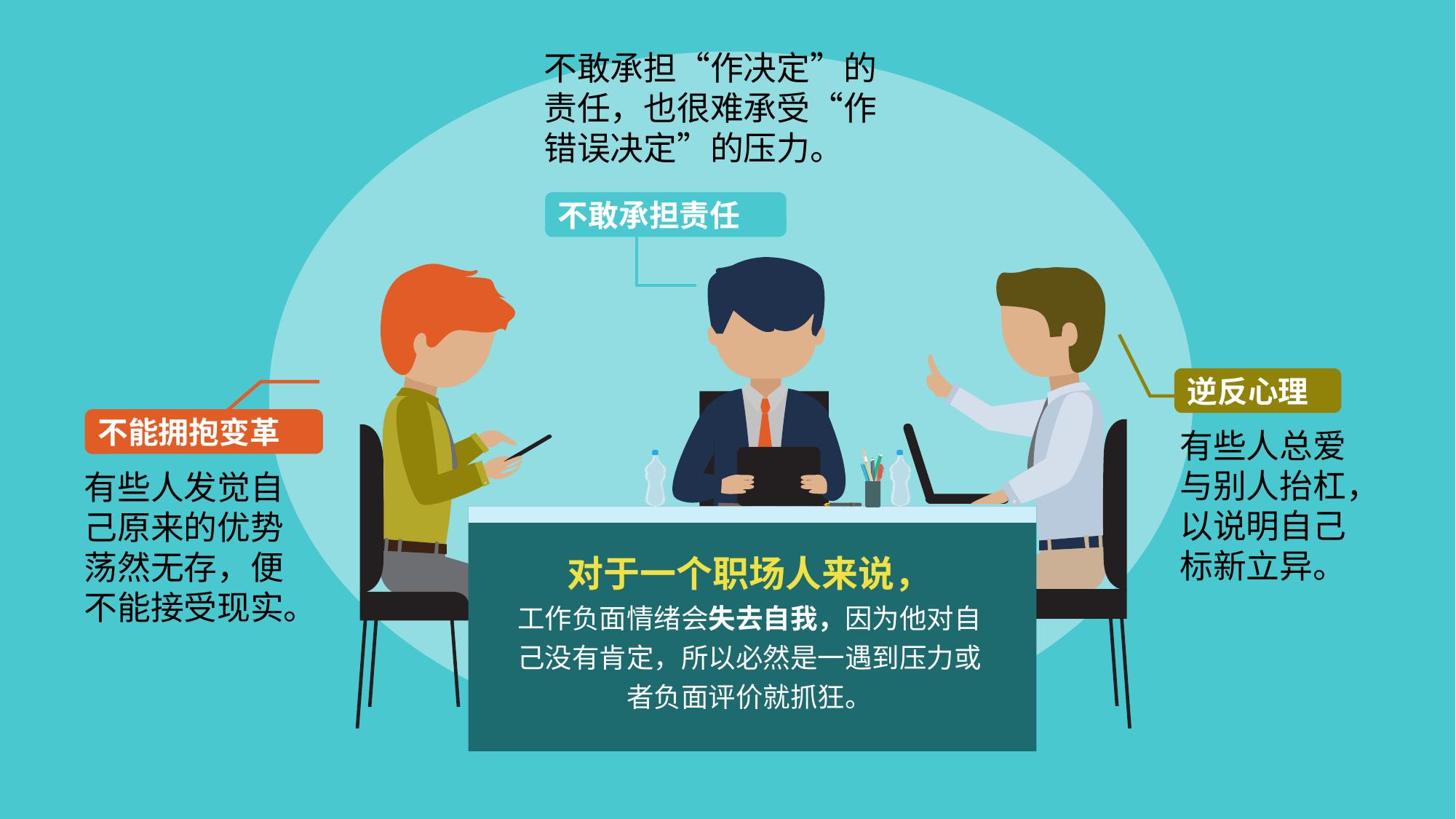

不敢承担“作决定”的责任，也很难承受“作错误决定”的压力。

不敢承担责任

对于一个职场人来说，
工作负面情绪会失去自我，因为他对自己没有肯定，所以必然是一遇到压力或者负面评价就抓狂。

逆反心理

不能拥抱变革
有些人总爱与别人抬杠，以说明自己标新立异。
有些人发觉自己原来的优势荡然无存，便不能接受现实。